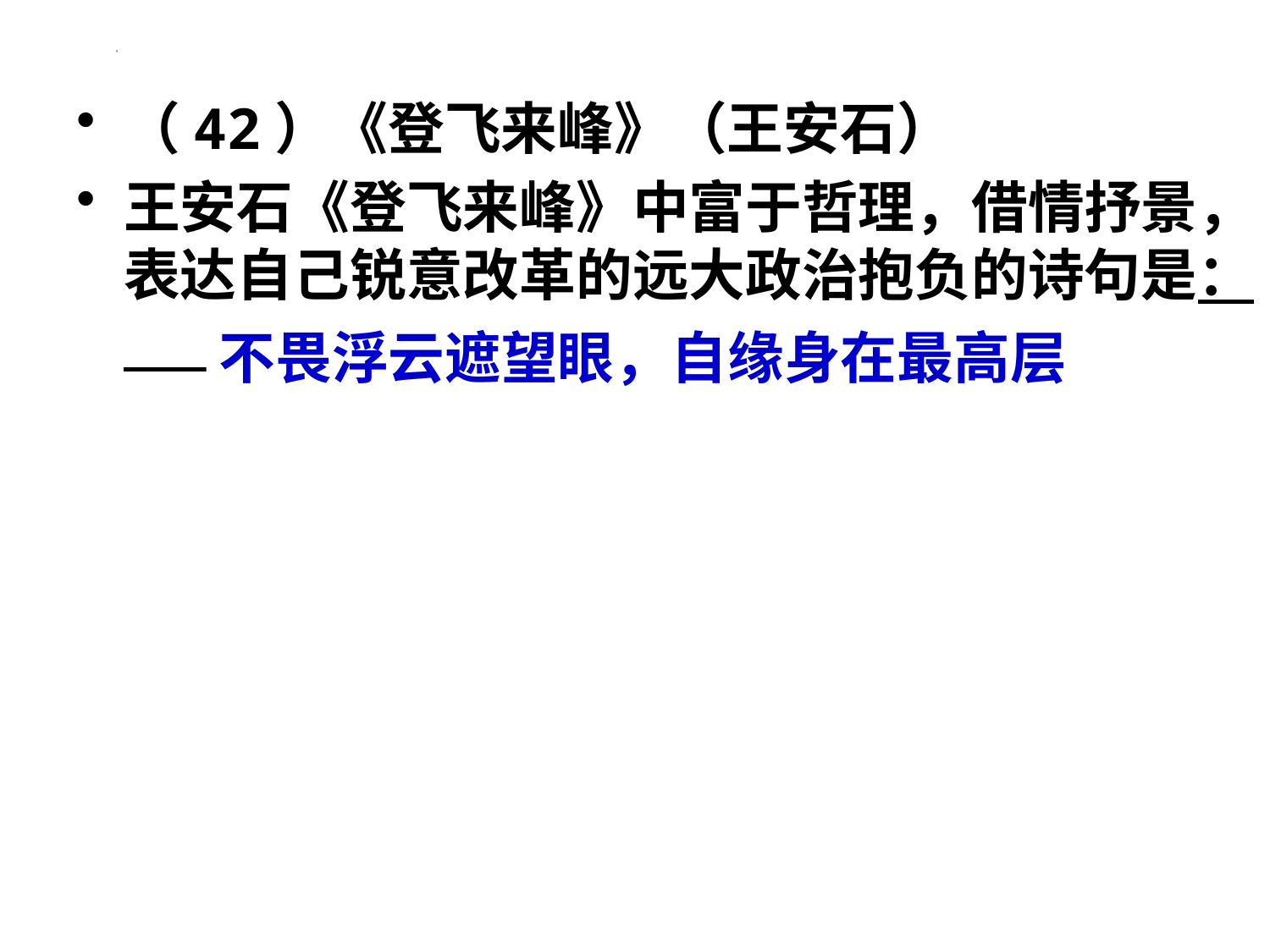

#
（42）《登飞来峰》（王安石）
王安石《登飞来峰》中富于哲理，借情抒景，表达自己锐意改革的远大政治抱负的诗句是：                       。
不畏浮云遮望眼，自缘身在最高层